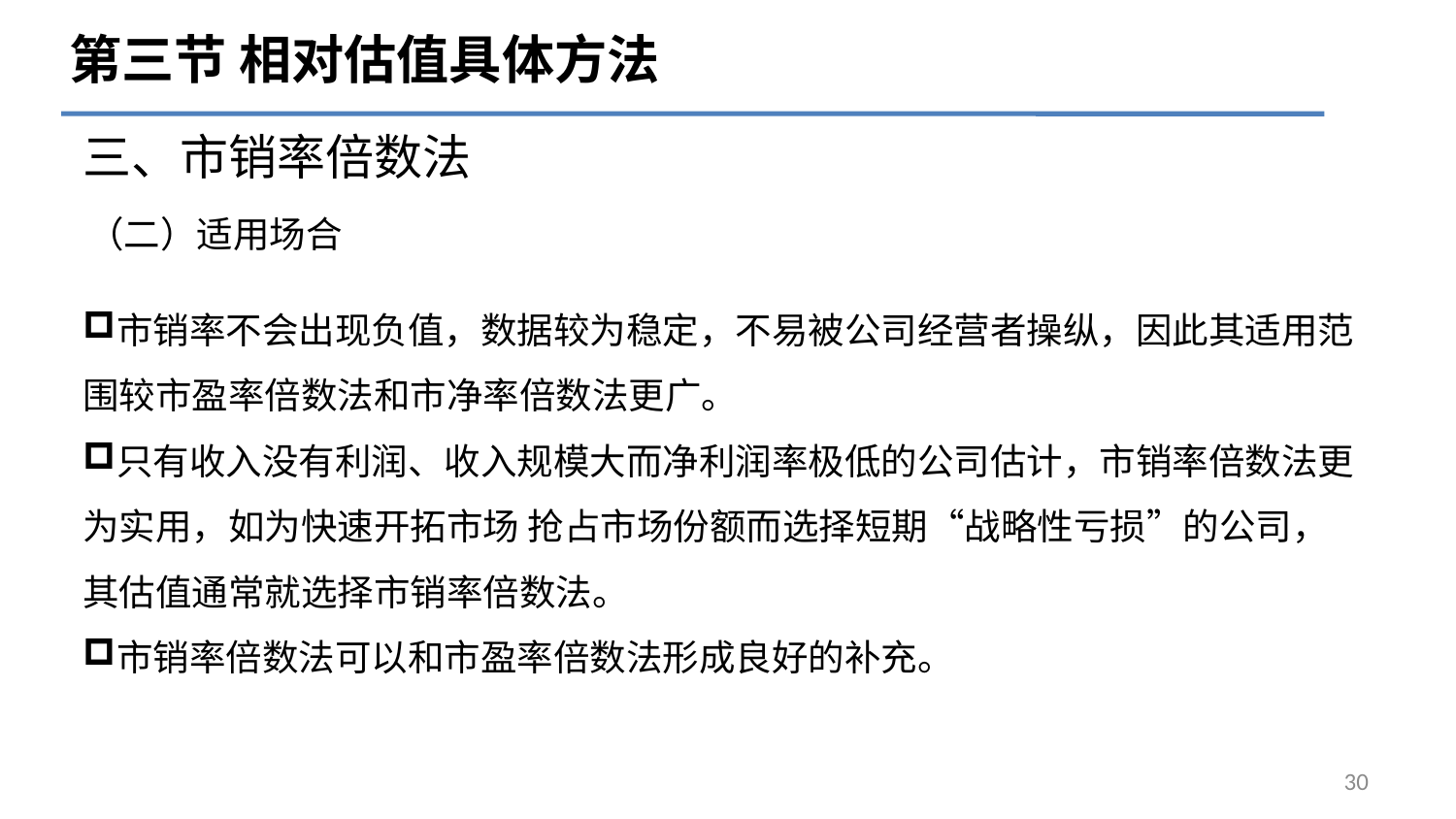

第三节 相对估值具体方法
三、市销率倍数法
# （二）适用场合
市销率不会出现负值，数据较为稳定，不易被公司经营者操纵，因此其适用范围较市盈率倍数法和市净率倍数法更广。
只有收入没有利润、收入规模大而净利润率极低的公司估计，市销率倍数法更为实用，如为快速开拓市场 抢占市场份额而选择短期“战略性亏损”的公司，其估值通常就选择市销率倍数法。
市销率倍数法可以和市盈率倍数法形成良好的补充。
30